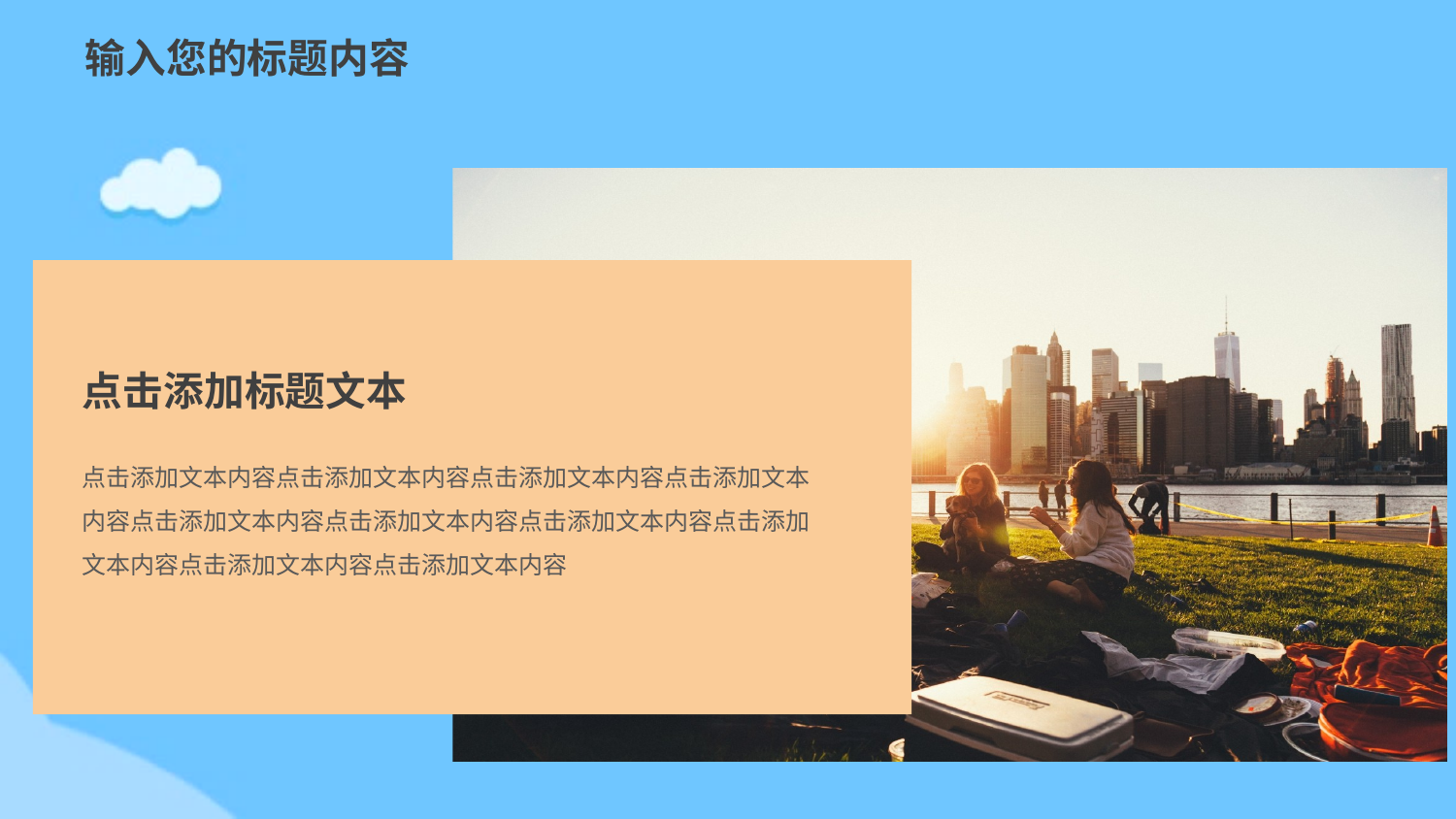

输入您的标题内容

点击添加标题文本
点击添加文本内容点击添加文本内容点击添加文本内容点击添加文本内容点击添加文本内容点击添加文本内容点击添加文本内容点击添加文本内容点击添加文本内容点击添加文本内容